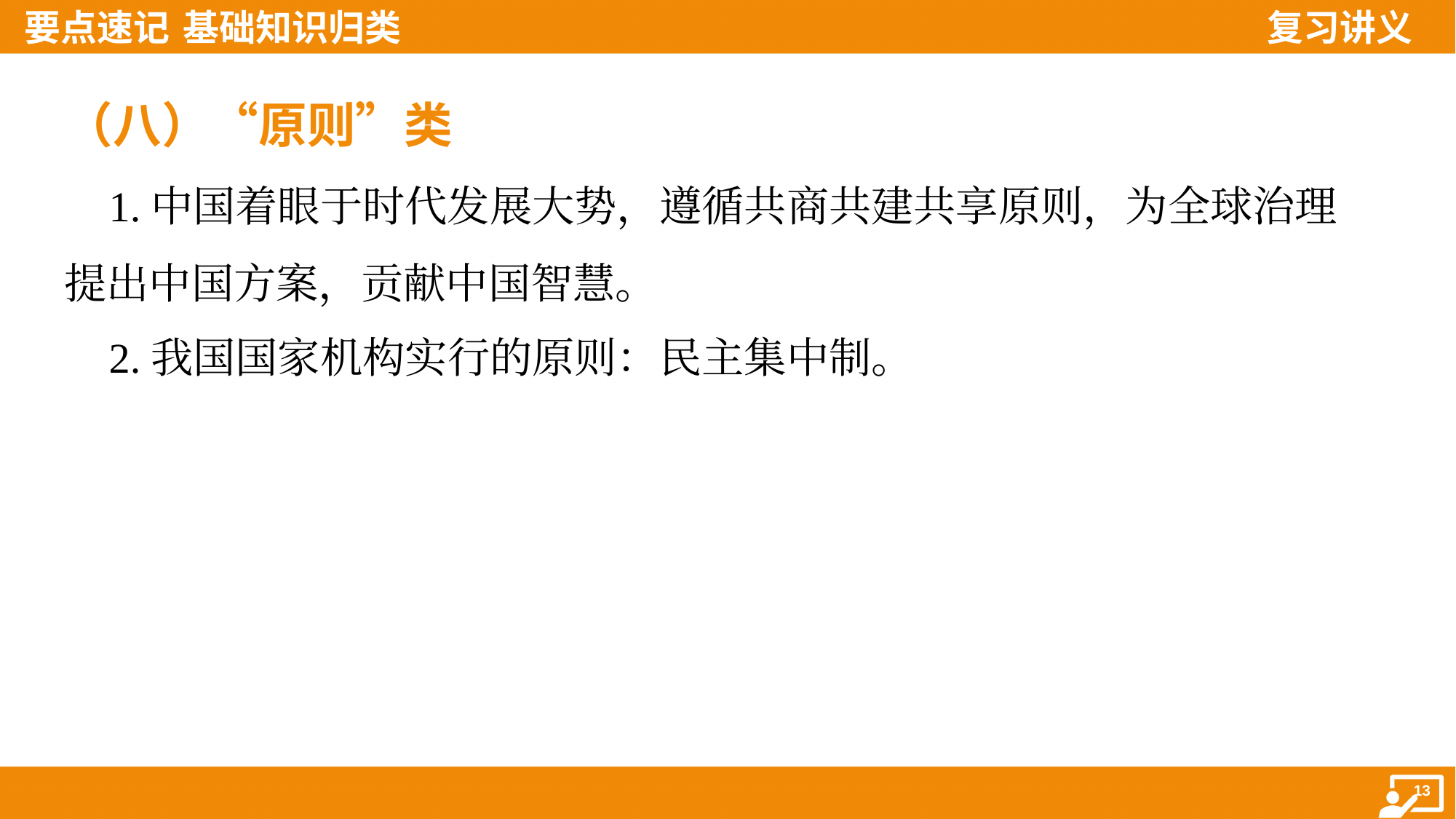

（八）“原则”类
    1.中国着眼于时代发展大势，遵循共商共建共享原则，为全球治理
提出中国方案，贡献中国智慧。
    2.我国国家机构实行的原则：民主集中制。